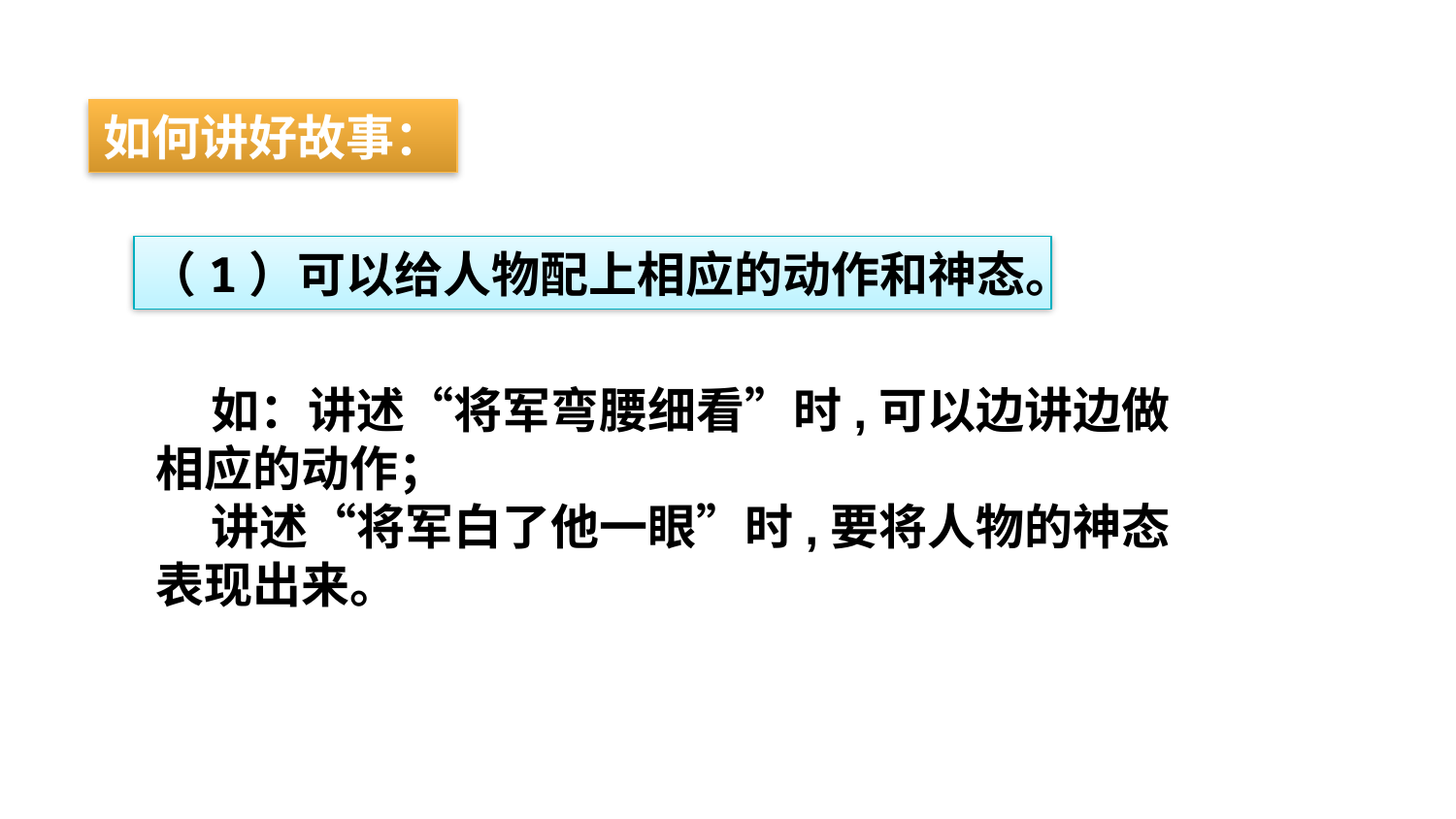

如何讲好故事：
（1）可以给人物配上相应的动作和神态。
    如：讲述“将军弯腰细看”时,可以边讲边做相应的动作；
    讲述“将军白了他一眼”时,要将人物的神态表现出来。